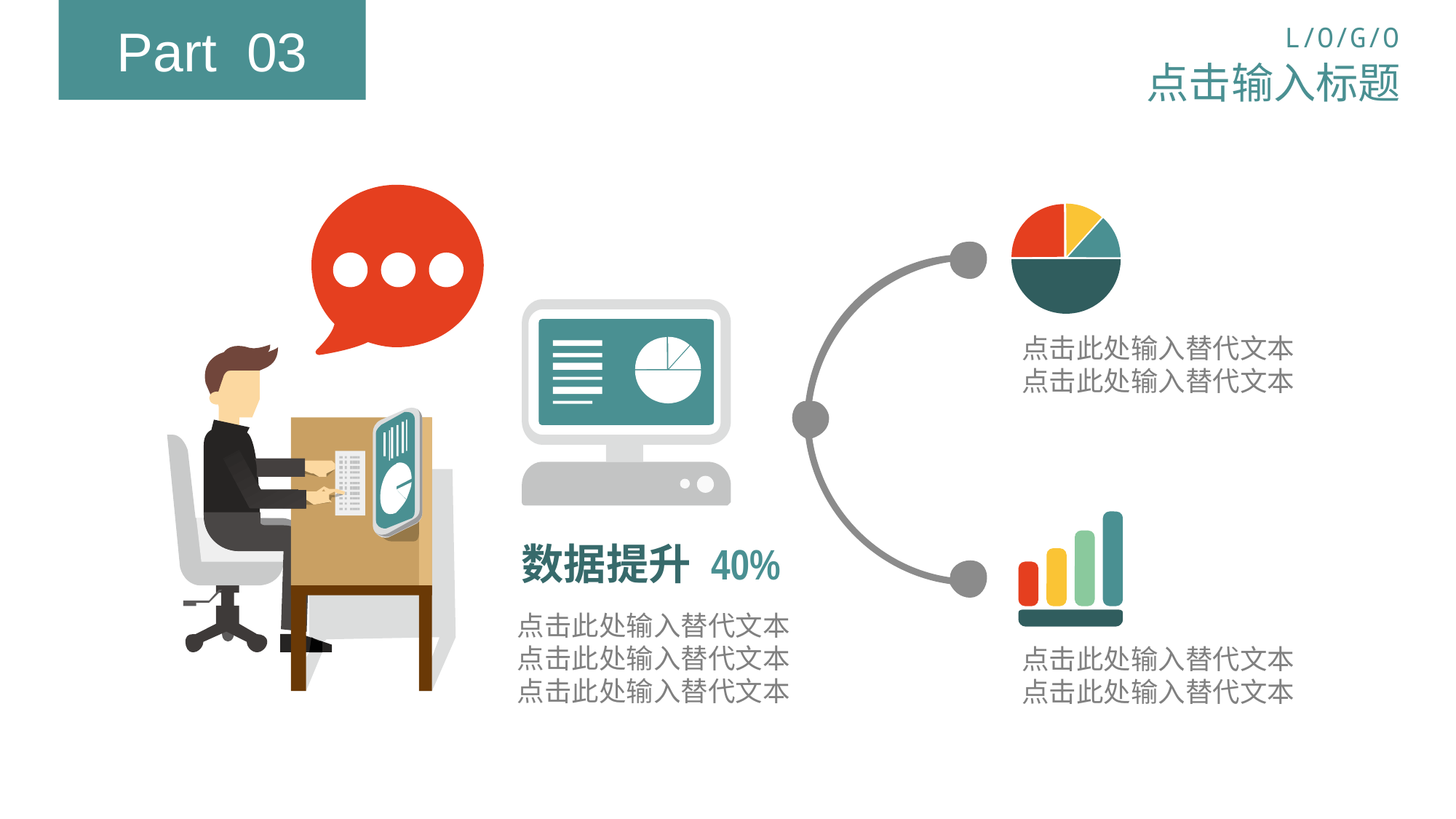

Part  03
L/O/G/O
点击输入标题

点击此处输入替代文本
点击此处输入替代文本

点击此处输入替代文本
点击此处输入替代文本

数据提升 40%
点击此处输入替代文本
点击此处输入替代文本
点击此处输入替代文本